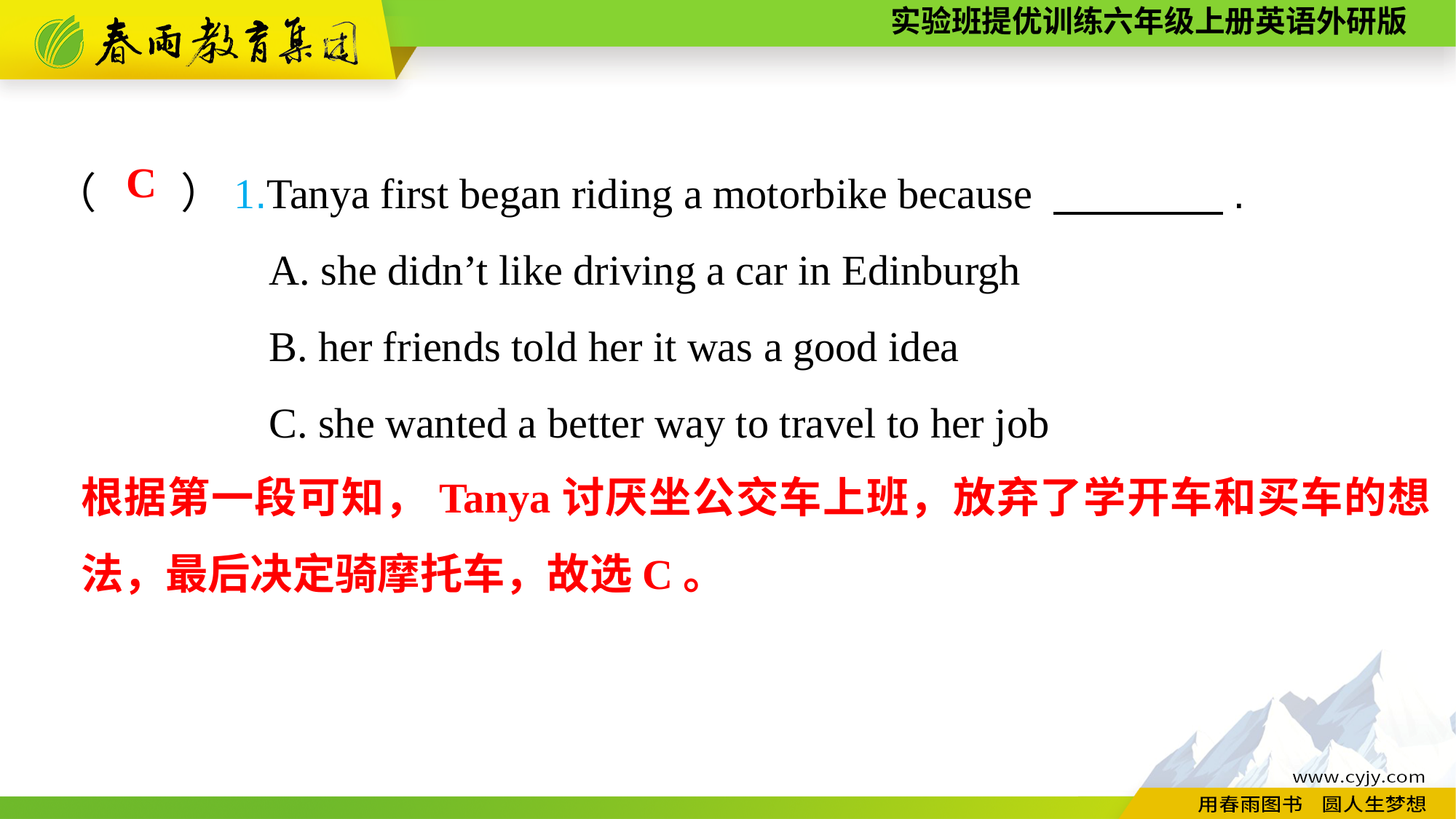

（　　）1.Tanya first began riding a motorbike because 　　　　.
A. she didn’t like driving a car in Edinburgh
B. her friends told her it was a good idea
C. she wanted a better way to travel to her job
C
根据第一段可知，Tanya讨厌坐公交车上班，放弃了学开车和买车的想法，最后决定骑摩托车，故选C。